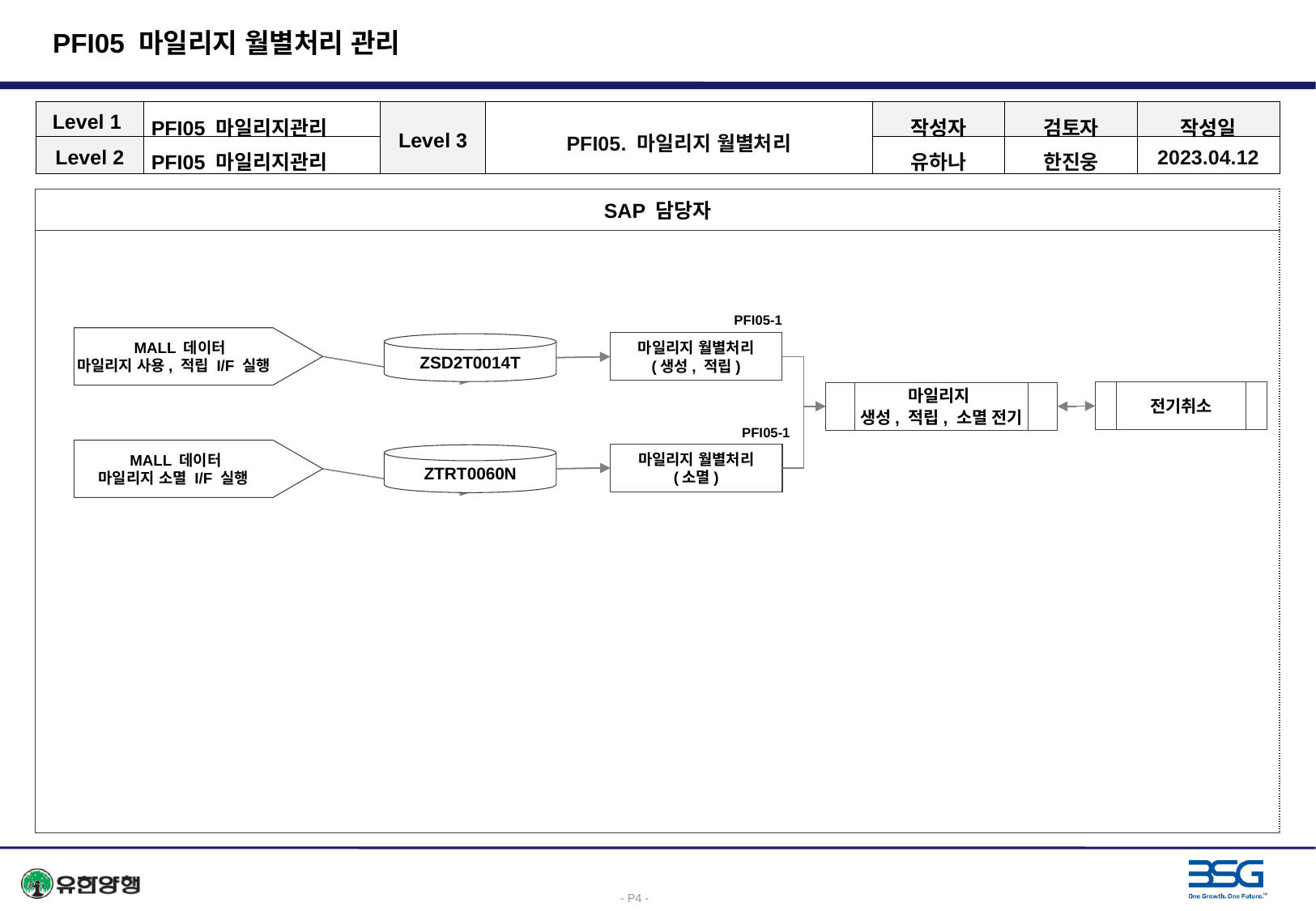

# PFI05 마일리지 월별처리 관리
| Level 1 | PFI05 마일리지관리 | Level 3 | PFI05. 마일리지 월별처리 | 작성자 | 검토자 | 작성일 |
| --- | --- | --- | --- | --- | --- | --- |
| Level 2 | PFI05 마일리지관리 |  |  | 유하나 | 한진웅 | 2023.04.12 |
| SAP 담당자 |
| --- |
|  |
   MALL 데이터
마일리지 사용, 적립 I/F 실행
PFI05-1
마일리지 월별처리
(생성, 적립)
ZSD2T0014T
 MALL 데이터
마일리지 소멸 I/F 실행
전기취소
마일리지
생성, 적립, 소멸 전기
PFI05-1
마일리지 월별처리
(소멸)
ZTRT0060N